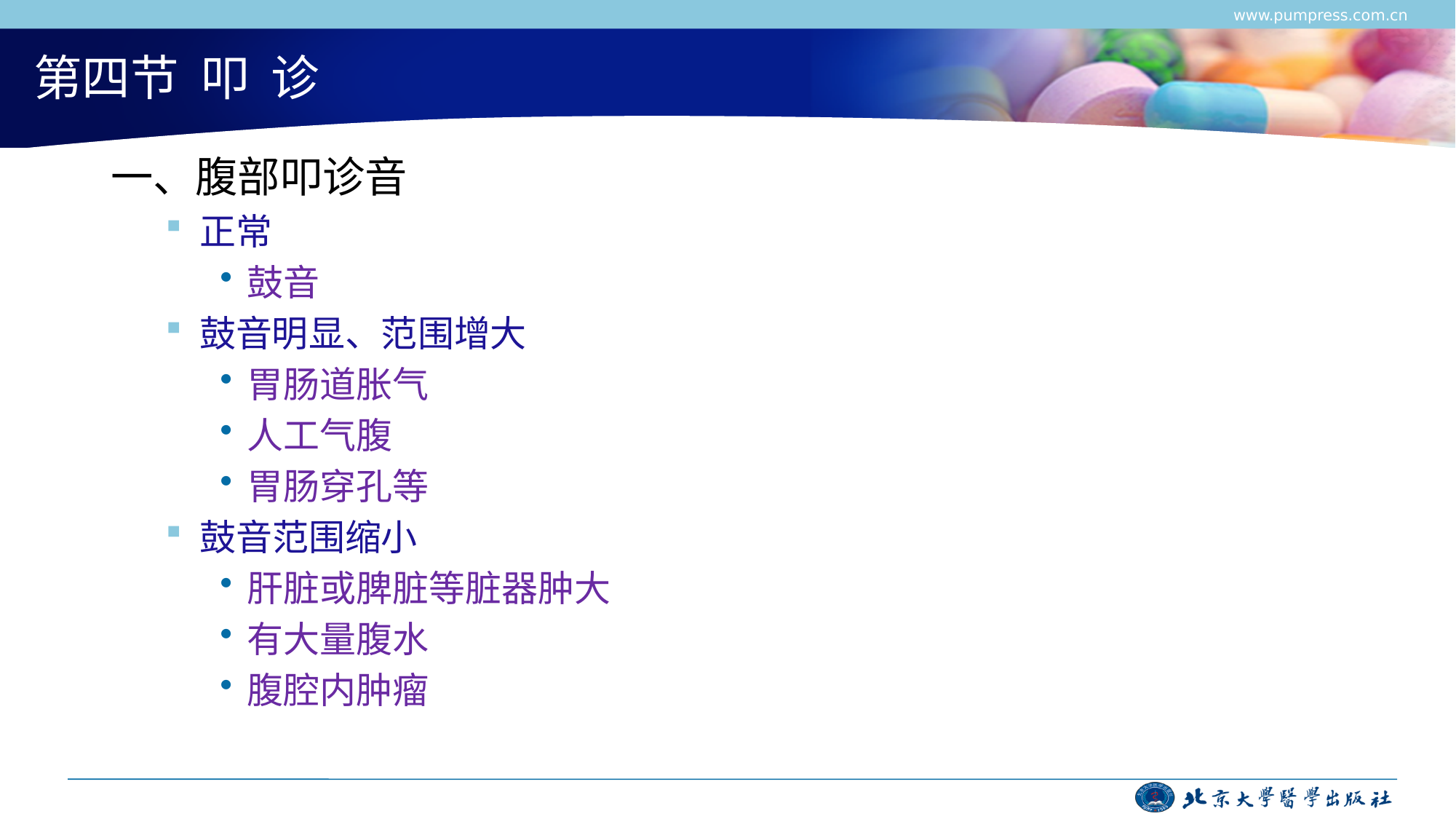

www.pumpress.com.cn
# 第四节  叩  诊
一、腹部叩诊音
正常
鼓音
鼓音明显、范围增大
胃肠道胀气
人工气腹
胃肠穿孔等
鼓音范围缩小
肝脏或脾脏等脏器肿大
有大量腹水
腹腔内肿瘤